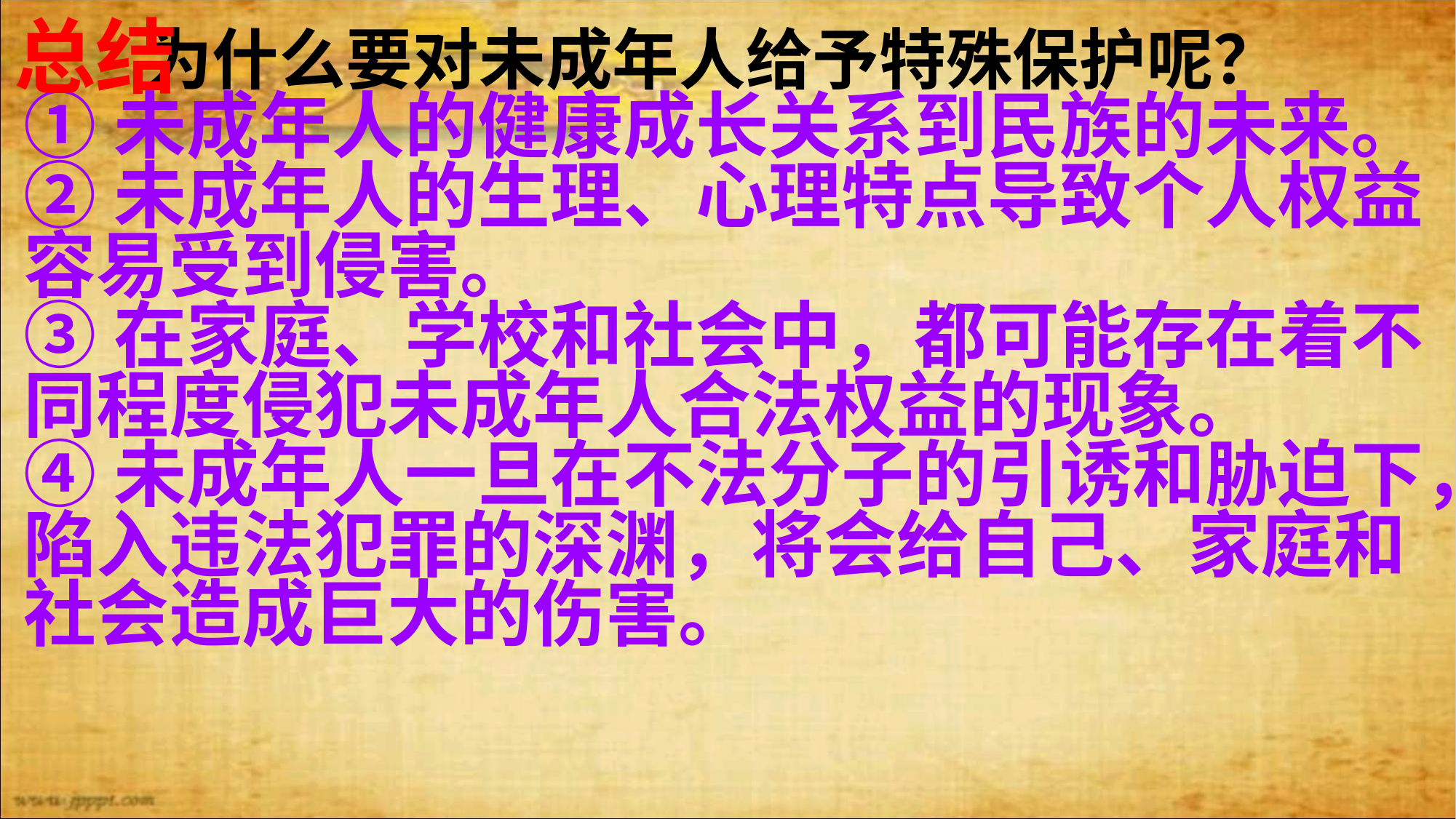

总结
       为什么要对未成年人给予特殊保护呢？
①未成年人的健康成长关系到民族的未来。
②未成年人的生理、心理特点导致个人权益容易受到侵害。
③在家庭、学校和社会中，都可能存在着不同程度侵犯未成年人合法权益的现象。
④未成年人一旦在不法分子的引诱和胁迫下，陷入违法犯罪的深渊，将会给自己、家庭和社会造成巨大的伤害。